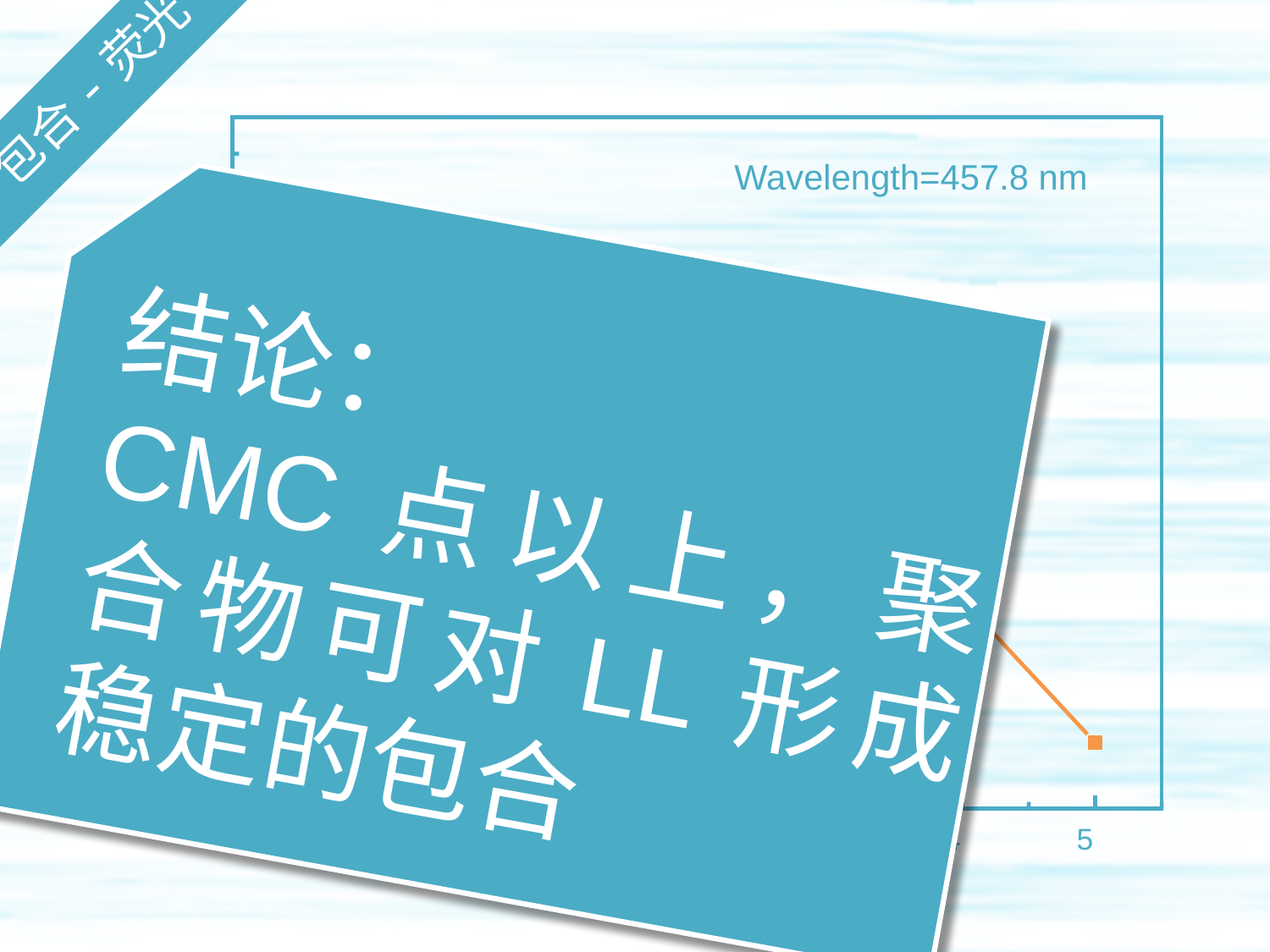

包合-荧光

Wavelength=457.8 nm

9400
结论：
CMC点以上，聚合物可对LL形成稳定的包合
9200

emission intensity (a.u.)

9000

8800

8600
0.0
0.5
1
2
3
4
5
Concentration (mg/ml)